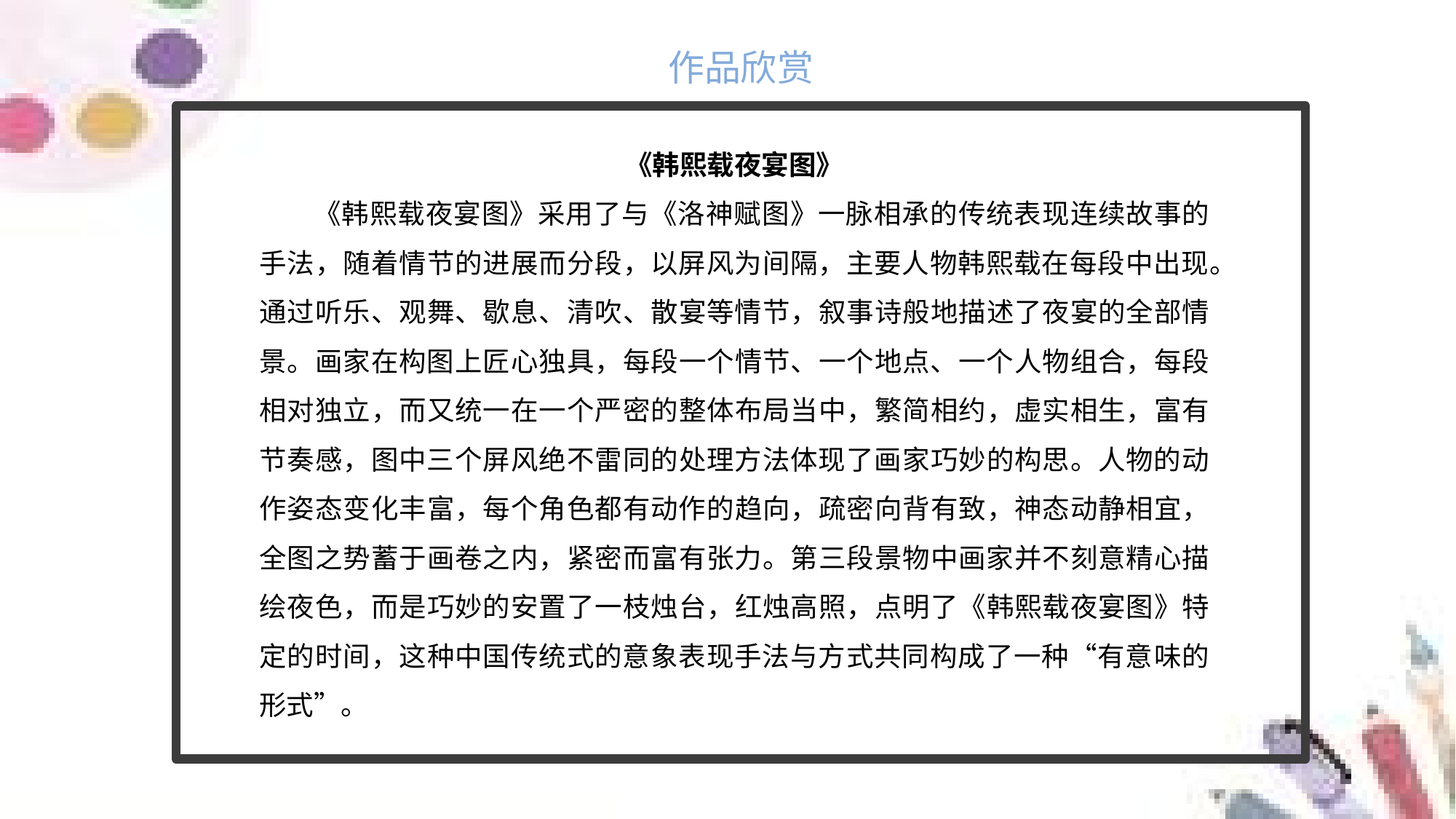

作品欣赏

《韩熙载夜宴图》
《韩熙载夜宴图》采用了与《洛神赋图》一脉相承的传统表现连续故事的手法，随着情节的进展而分段，以屏风为间隔，主要人物韩熙载在每段中出现。通过听乐、观舞、歇息、清吹、散宴等情节，叙事诗般地描述了夜宴的全部情景。画家在构图上匠心独具，每段一个情节、一个地点、一个人物组合，每段相对独立，而又统一在一个严密的整体布局当中，繁简相约，虚实相生，富有节奏感，图中三个屏风绝不雷同的处理方法体现了画家巧妙的构思。人物的动作姿态变化丰富，每个角色都有动作的趋向，疏密向背有致，神态动静相宜，全图之势蓄于画卷之内，紧密而富有张力。第三段景物中画家并不刻意精心描绘夜色，而是巧妙的安置了一枝烛台，红烛高照，点明了《韩熙载夜宴图》特定的时间，这种中国传统式的意象表现手法与方式共同构成了一种“有意味的形式”。
11